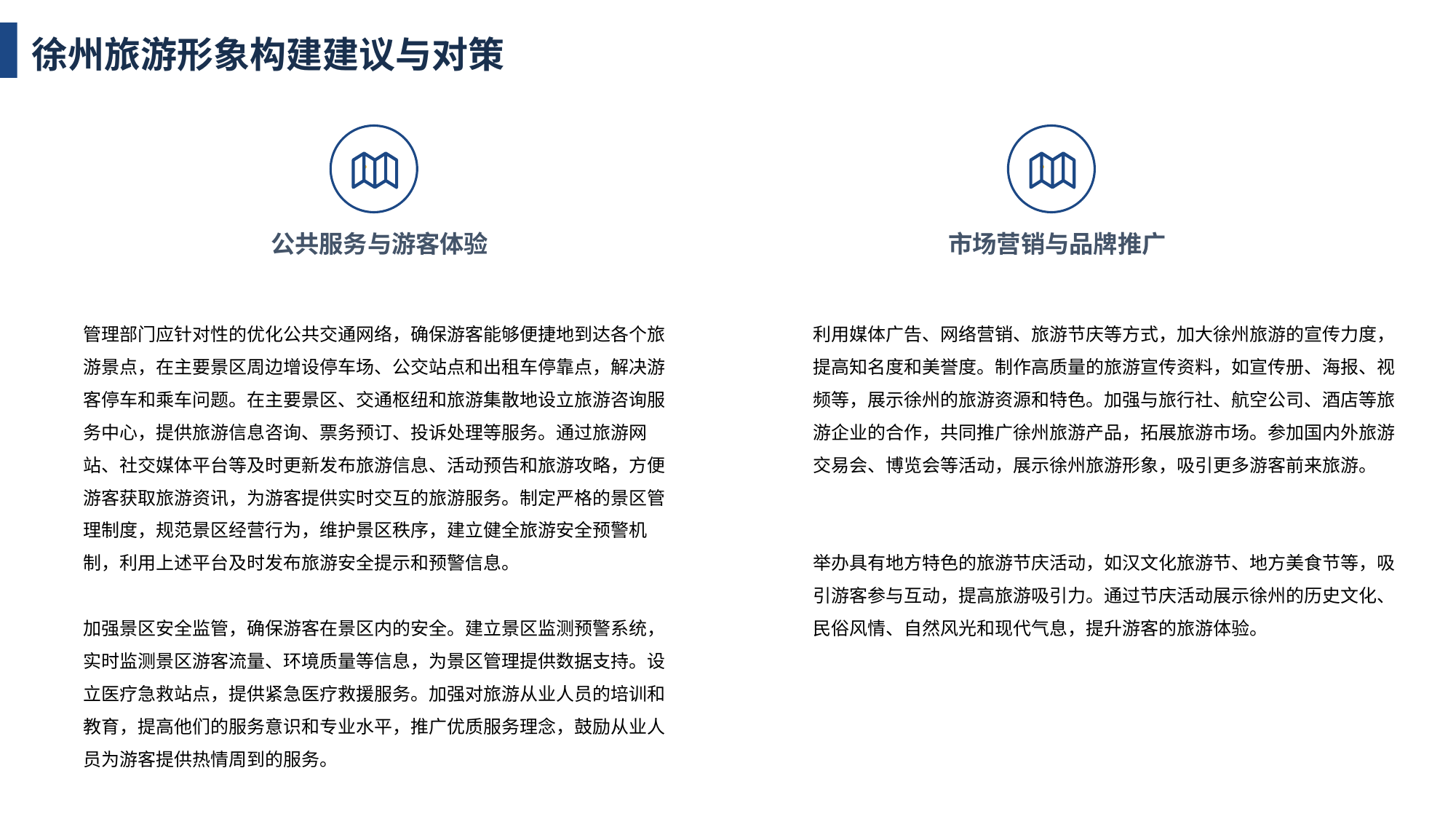

徐州旅游形象构建建议与对策

公共服务与游客体验
市场营销与品牌推广
管理部门应针对性的优化公共交通网络，确保游客能够便捷地到达各个旅游景点，在主要景区周边增设停车场、公交站点和出租车停靠点，解决游客停车和乘车问题。在主要景区、交通枢纽和旅游集散地设立旅游咨询服务中心，提供旅游信息咨询、票务预订、投诉处理等服务。通过旅游网站、社交媒体平台等及时更新发布旅游信息、活动预告和旅游攻略，方便游客获取旅游资讯，为游客提供实时交互的旅游服务。制定严格的景区管理制度，规范景区经营行为，维护景区秩序，建立健全旅游安全预警机制，利用上述平台及时发布旅游安全提示和预警信息。

加强景区安全监管，确保游客在景区内的安全。建立景区监测预警系统，实时监测景区游客流量、环境质量等信息，为景区管理提供数据支持。设立医疗急救站点，提供紧急医疗救援服务。加强对旅游从业人员的培训和教育，提高他们的服务意识和专业水平，推广优质服务理念，鼓励从业人员为游客提供热情周到的服务。
利用媒体广告、网络营销、旅游节庆等方式，加大徐州旅游的宣传力度，提高知名度和美誉度。制作高质量的旅游宣传资料，如宣传册、海报、视频等，展示徐州的旅游资源和特色。加强与旅行社、航空公司、酒店等旅游企业的合作，共同推广徐州旅游产品，拓展旅游市场。参加国内外旅游交易会、博览会等活动，展示徐州旅游形象，吸引更多游客前来旅游。

举办具有地方特色的旅游节庆活动，如汉文化旅游节、地方美食节等，吸引游客参与互动，提高旅游吸引力。通过节庆活动展示徐州的历史文化、民俗风情、自然风光和现代气息，提升游客的旅游体验。